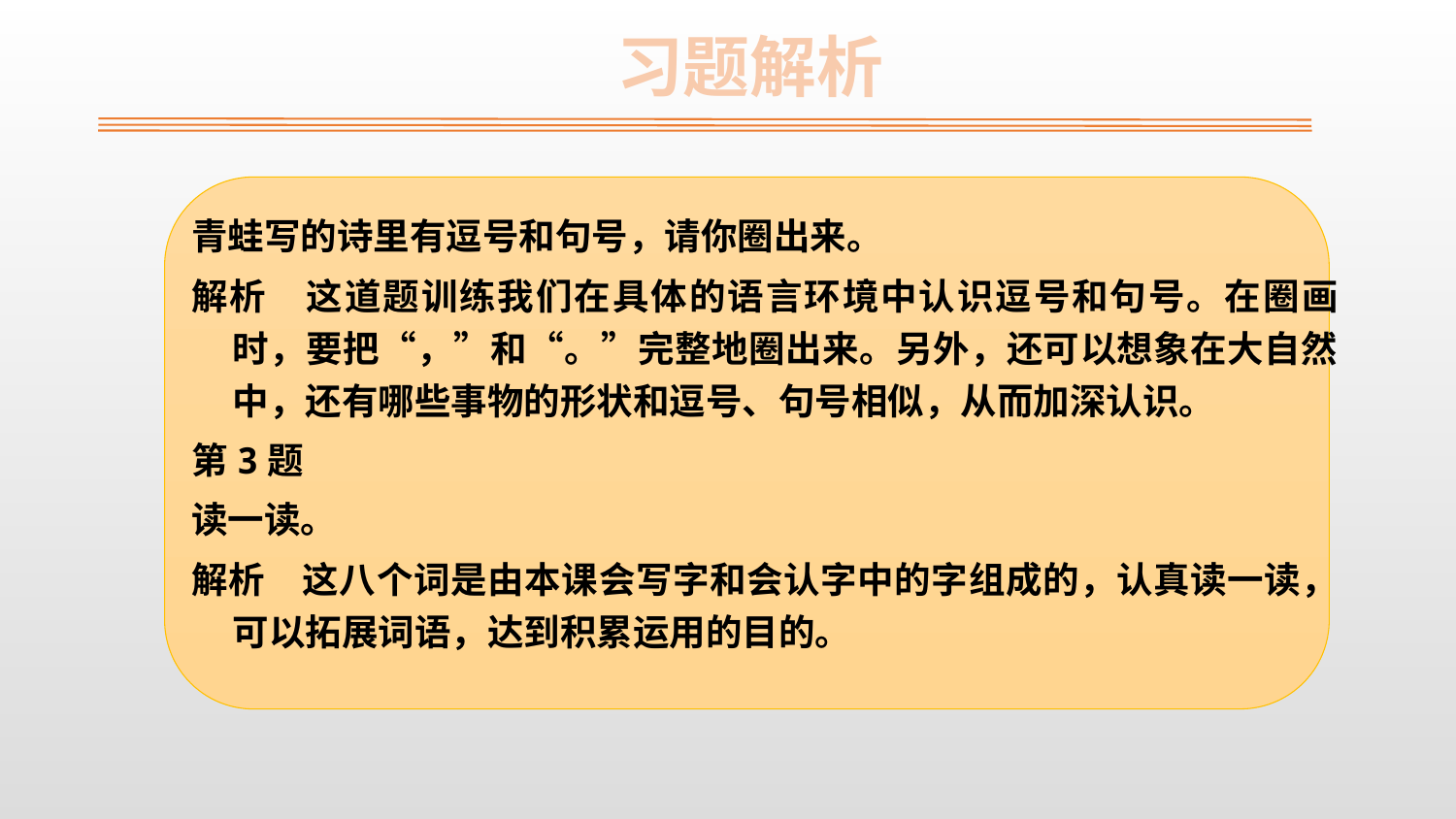

习题解析

青蛙写的诗里有逗号和句号，请你圈出来。
解析　这道题训练我们在具体的语言环境中认识逗号和句号。在圈画时，要把“，”和“。”完整地圈出来。另外，还可以想象在大自然中，还有哪些事物的形状和逗号、句号相似，从而加深认识。
第3题
读一读。
解析　这八个词是由本课会写字和会认字中的字组成的，认真读一读，可以拓展词语，达到积累运用的目的。